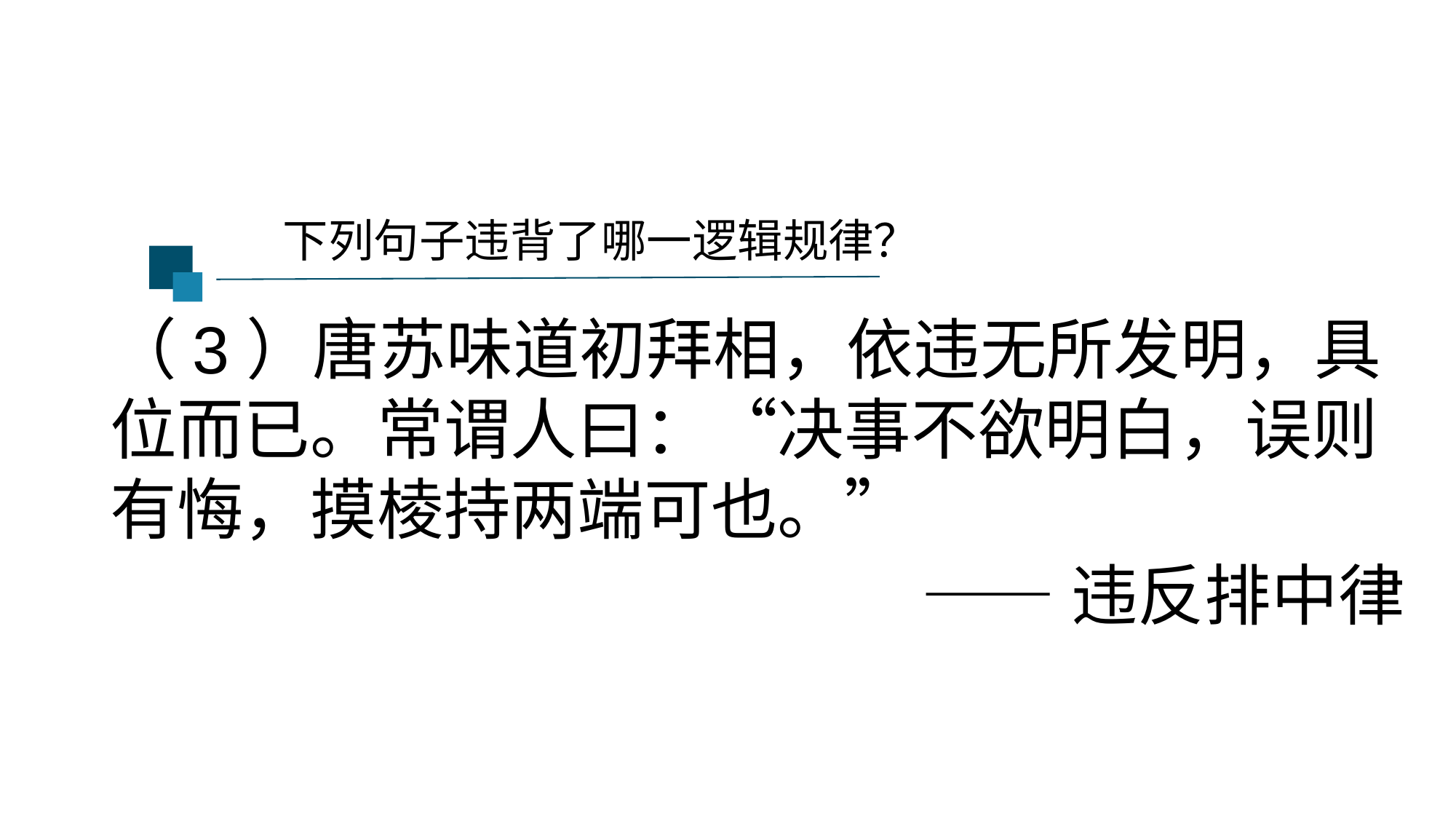

下列句子违背了哪一逻辑规律？

（3）唐苏味道初拜相，依违无所发明，具位而已。常谓人曰：“决事不欲明白，误则有悔，摸棱持两端可也。”
                     ——违反排中律